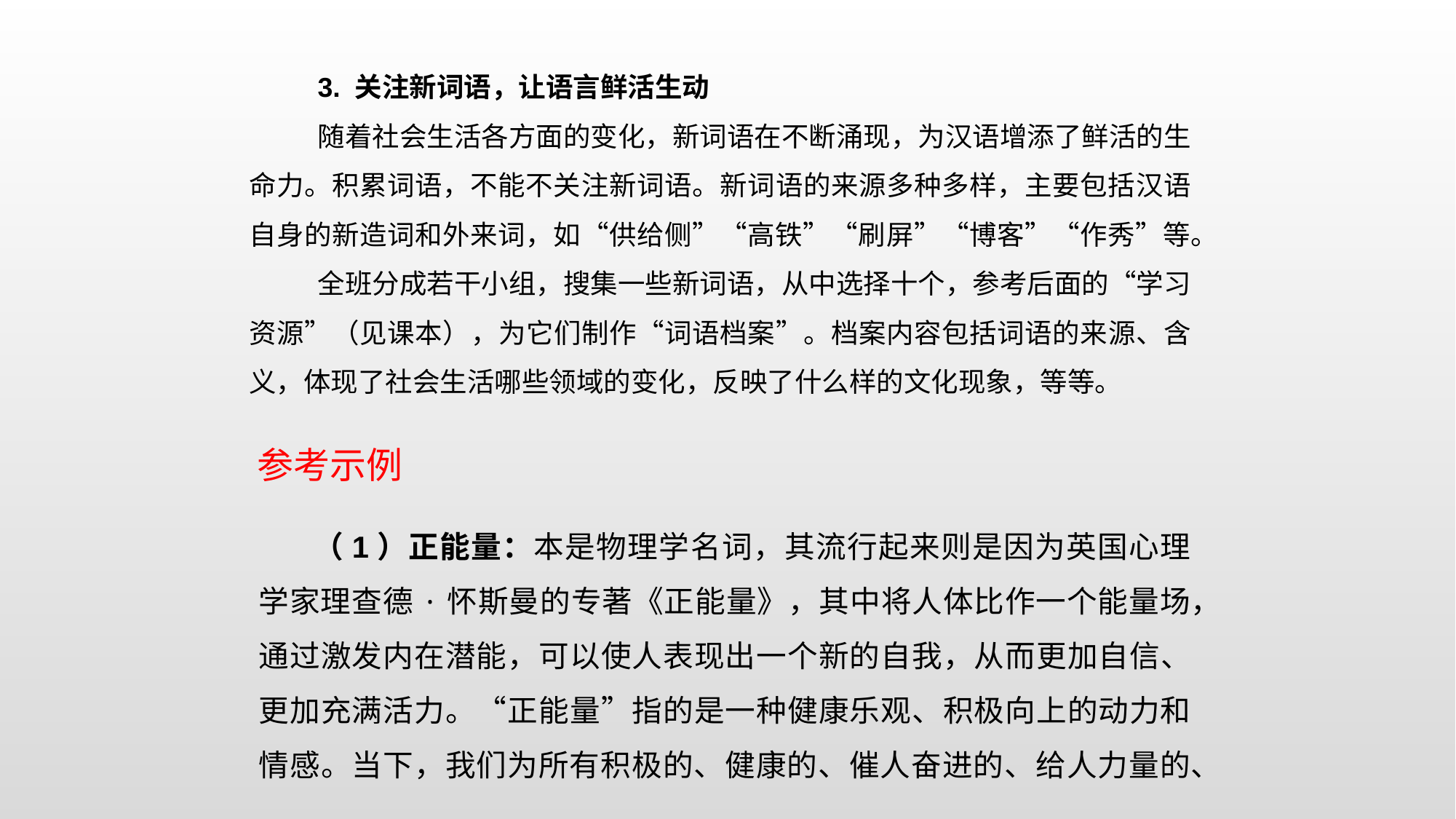

3. 关注新词语，让语言鲜活生动
随着社会生活各方面的变化，新词语在不断涌现，为汉语增添了鲜活的生命力。积累词语，不能不关注新词语。新词语的来源多种多样，主要包括汉语自身的新造词和外来词，如“供给侧”“高铁”“刷屏”“博客”“作秀”等。
全班分成若干小组，搜集一些新词语，从中选择十个，参考后面的“学习资源”（见课本），为它们制作“词语档案”。档案内容包括词语的来源、含义，体现了社会生活哪些领域的变化，反映了什么样的文化现象，等等。
参考示例
（1）正能量：本是物理学名词，其流行起来则是因为英国心理学家理查德·怀斯曼的专著《正能量》，其中将人体比作一个能量场，通过激发内在潜能，可以使人表现出一个新的自我，从而更加自信、更加充满活力。“正能量”指的是一种健康乐观、积极向上的动力和情感。当下，我们为所有积极的、健康的、催人奋进的、给人力量的、